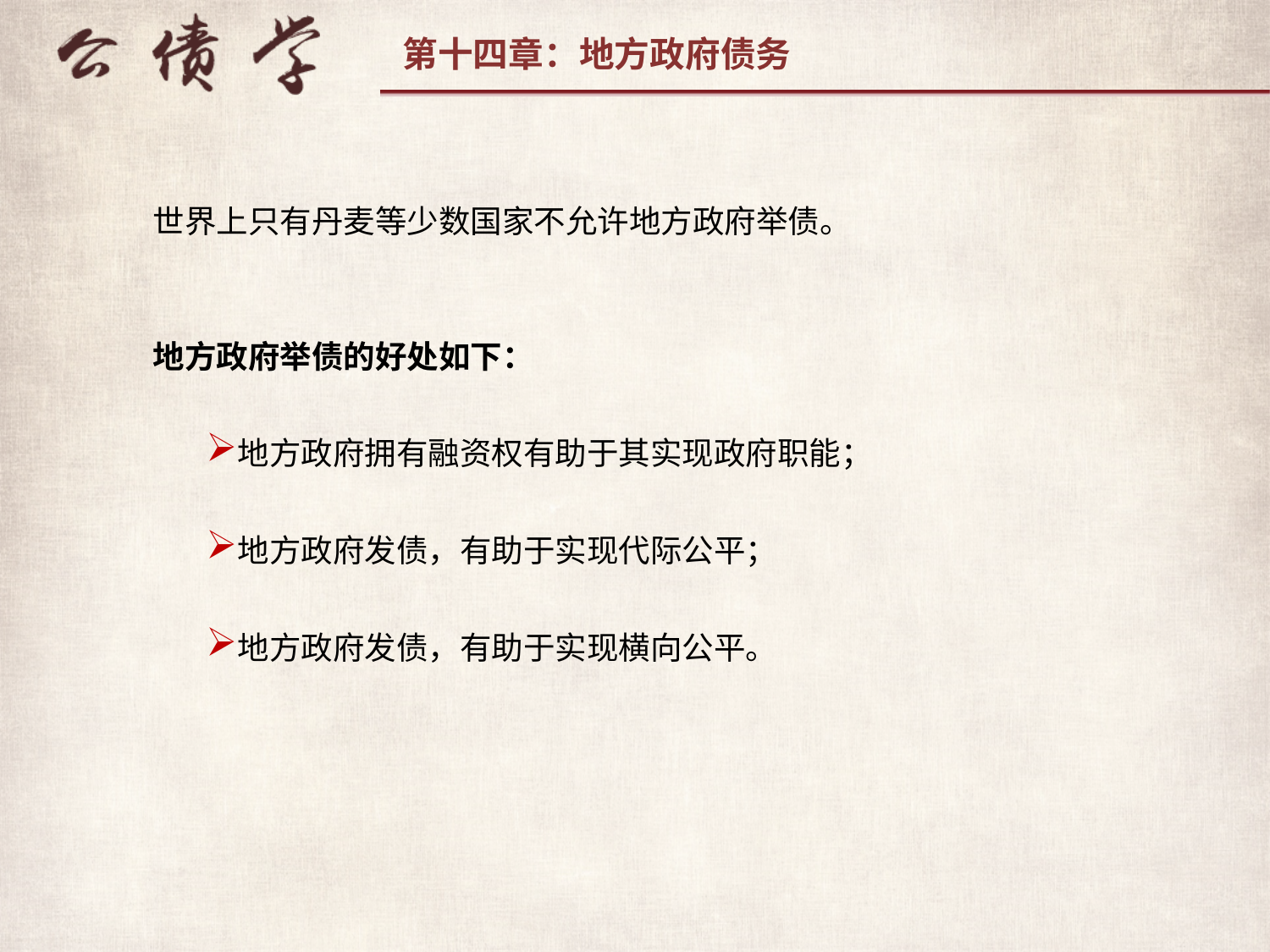

世界上只有丹麦等少数国家不允许地方政府举债。

地方政府举债的好处如下：
地方政府拥有融资权有助于其实现政府职能；
地方政府发债，有助于实现代际公平；
地方政府发债，有助于实现横向公平。
4